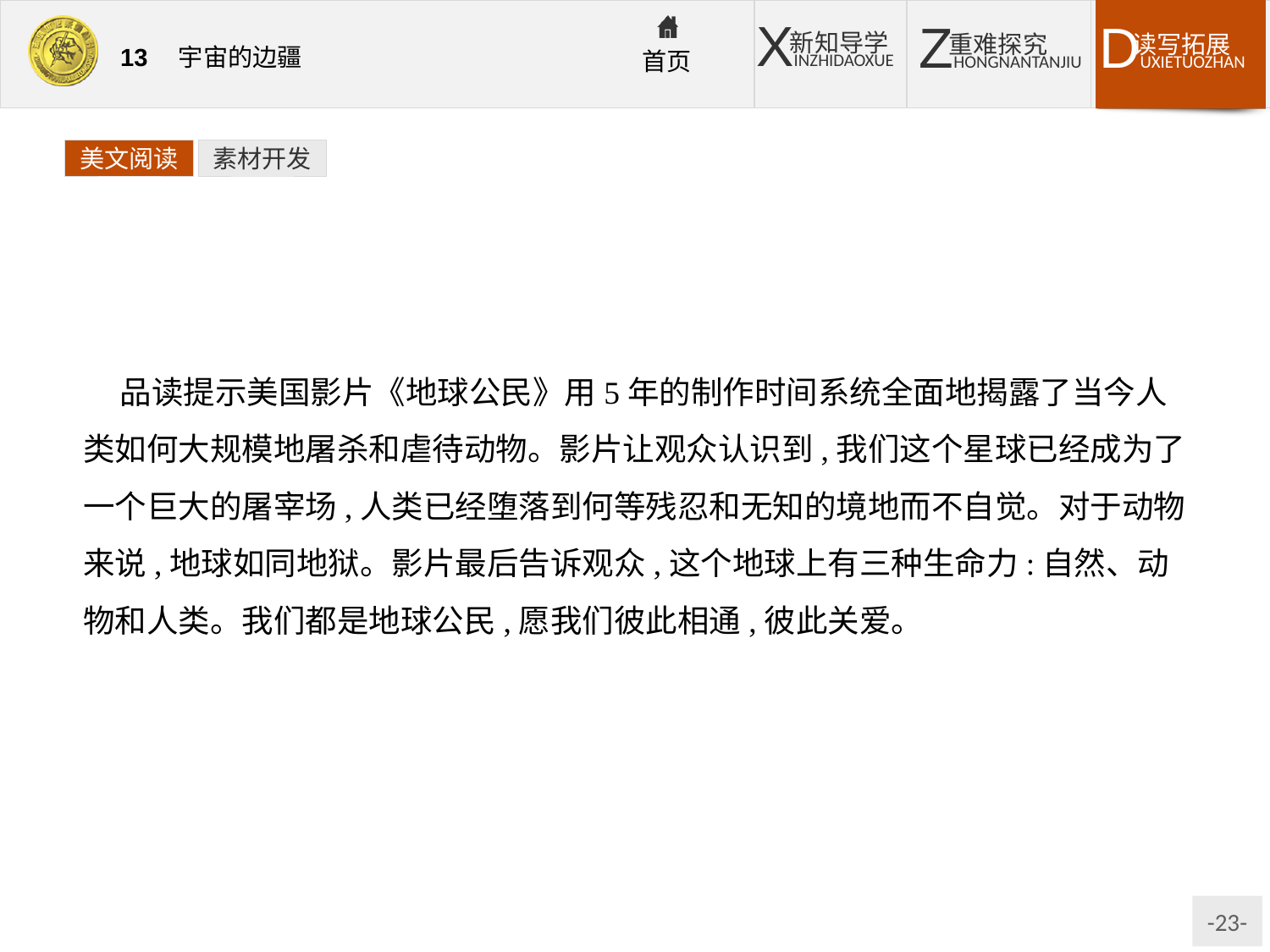

美文阅读
素材开发
品读提示美国影片《地球公民》用5年的制作时间系统全面地揭露了当今人类如何大规模地屠杀和虐待动物。影片让观众认识到,我们这个星球已经成为了一个巨大的屠宰场,人类已经堕落到何等残忍和无知的境地而不自觉。对于动物来说,地球如同地狱。影片最后告诉观众,这个地球上有三种生命力:自然、动物和人类。我们都是地球公民,愿我们彼此相通,彼此关爱。